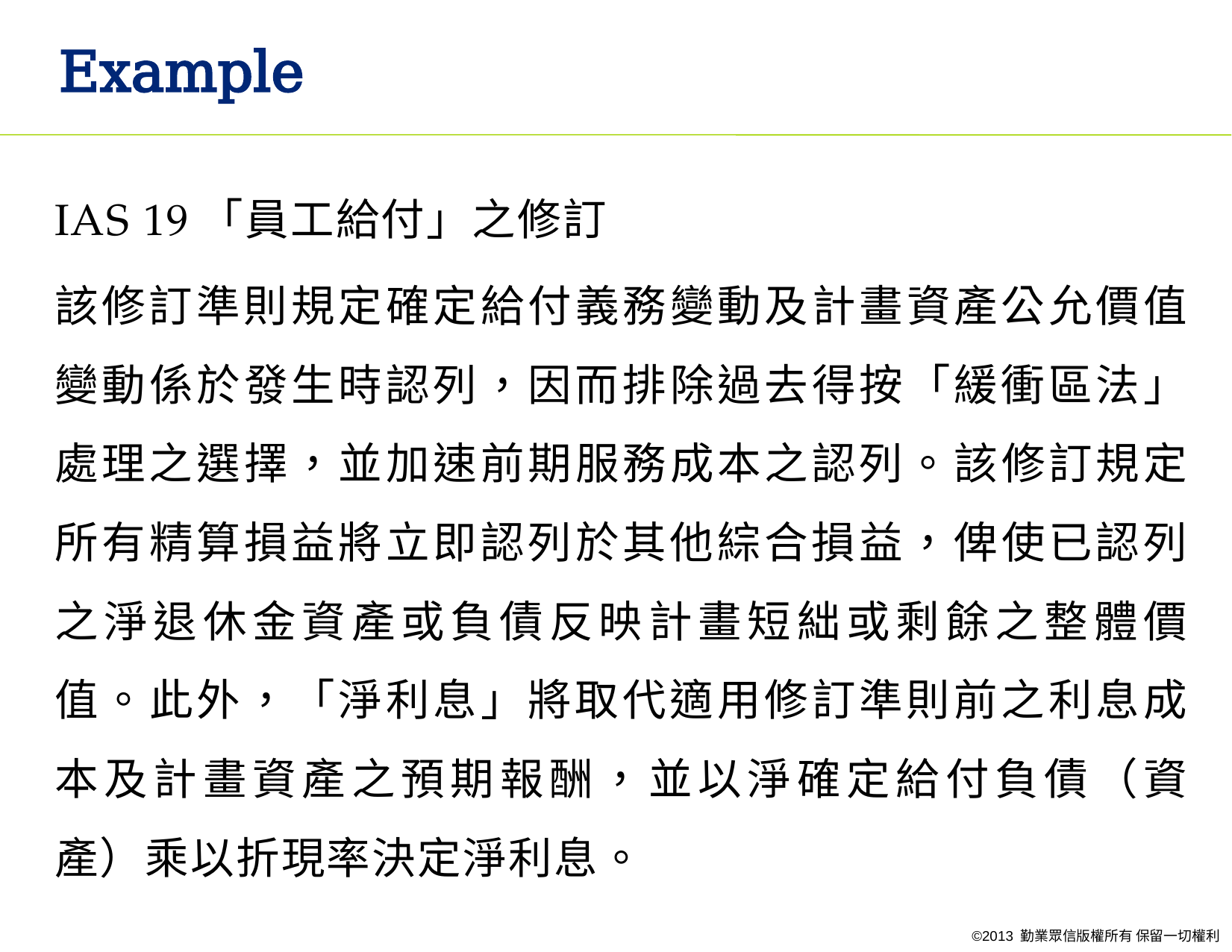

# Example
IAS 19「員工給付」之修訂
該修訂準則規定確定給付義務變動及計畫資產公允價值變動係於發生時認列，因而排除過去得按「緩衝區法」處理之選擇，並加速前期服務成本之認列。該修訂規定所有精算損益將立即認列於其他綜合損益，俾使已認列之淨退休金資產或負債反映計畫短絀或剩餘之整體價值。此外，「淨利息」將取代適用修訂準則前之利息成本及計畫資產之預期報酬，並以淨確定給付負債（資產）乘以折現率決定淨利息。